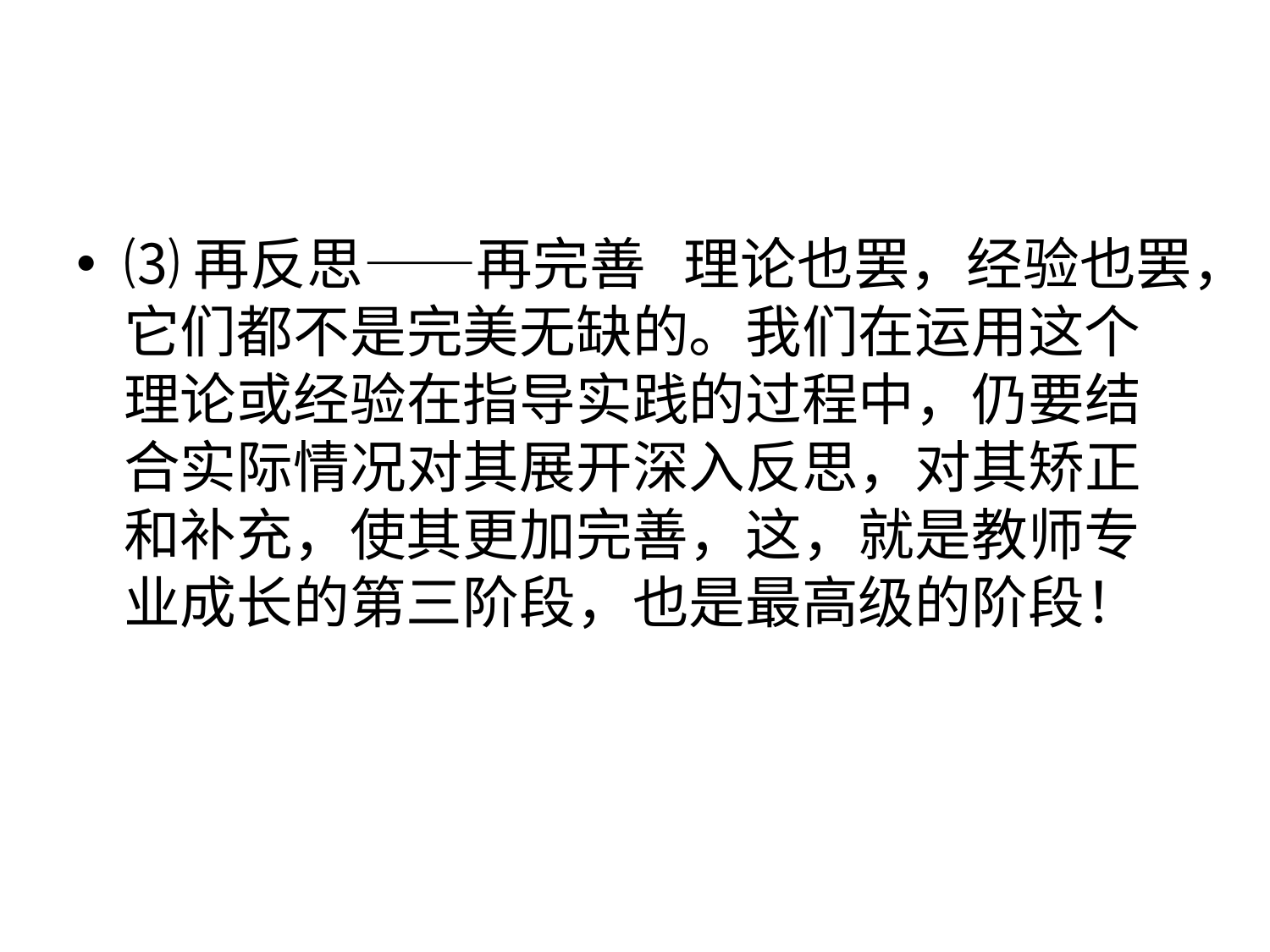

#
⑶再反思——再完善   理论也罢，经验也罢，它们都不是完美无缺的。我们在运用这个理论或经验在指导实践的过程中，仍要结合实际情况对其展开深入反思，对其矫正和补充，使其更加完善，这，就是教师专业成长的第三阶段，也是最高级的阶段！